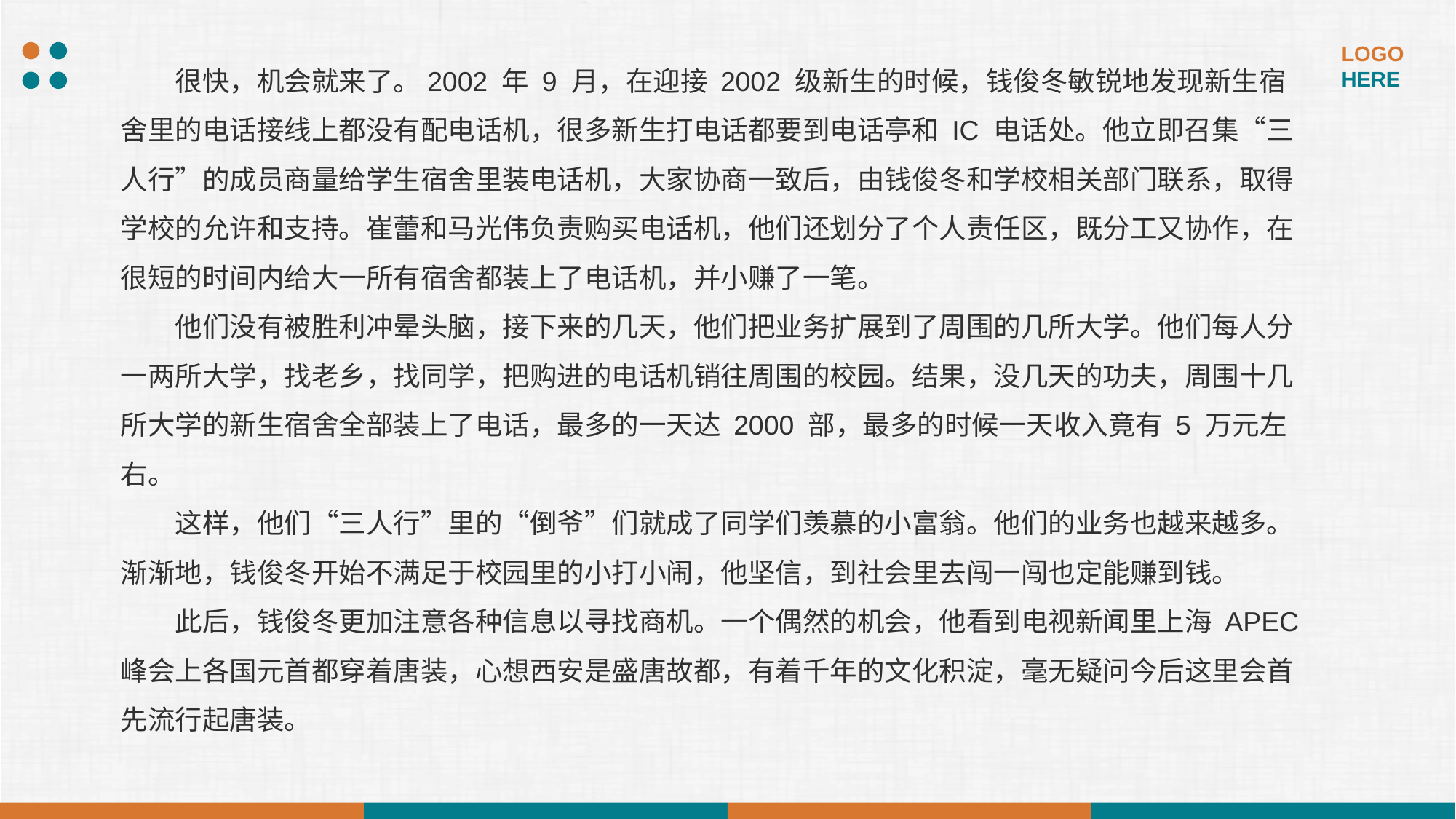

很快，机会就来了。2002 年 9 月，在迎接 2002 级新生的时候，钱俊冬敏锐地发现新生宿舍里的电话接线上都没有配电话机，很多新生打电话都要到电话亭和 IC 电话处。他立即召集“三人行”的成员商量给学生宿舍里装电话机，大家协商一致后，由钱俊冬和学校相关部门联系，取得学校的允许和支持。崔蕾和马光伟负责购买电话机，他们还划分了个人责任区，既分工又协作，在很短的时间内给大一所有宿舍都装上了电话机，并小赚了一笔。
他们没有被胜利冲晕头脑，接下来的几天，他们把业务扩展到了周围的几所大学。他们每人分一两所大学，找老乡，找同学，把购进的电话机销往周围的校园。结果，没几天的功夫，周围十几所大学的新生宿舍全部装上了电话，最多的一天达 2000 部，最多的时候一天收入竟有 5 万元左右。
这样，他们“三人行”里的“倒爷”们就成了同学们羡慕的小富翁。他们的业务也越来越多。渐渐地，钱俊冬开始不满足于校园里的小打小闹，他坚信，到社会里去闯一闯也定能赚到钱。
此后，钱俊冬更加注意各种信息以寻找商机。一个偶然的机会，他看到电视新闻里上海 APEC 峰会上各国元首都穿着唐装，心想西安是盛唐故都，有着千年的文化积淀，毫无疑问今后这里会首先流行起唐装。